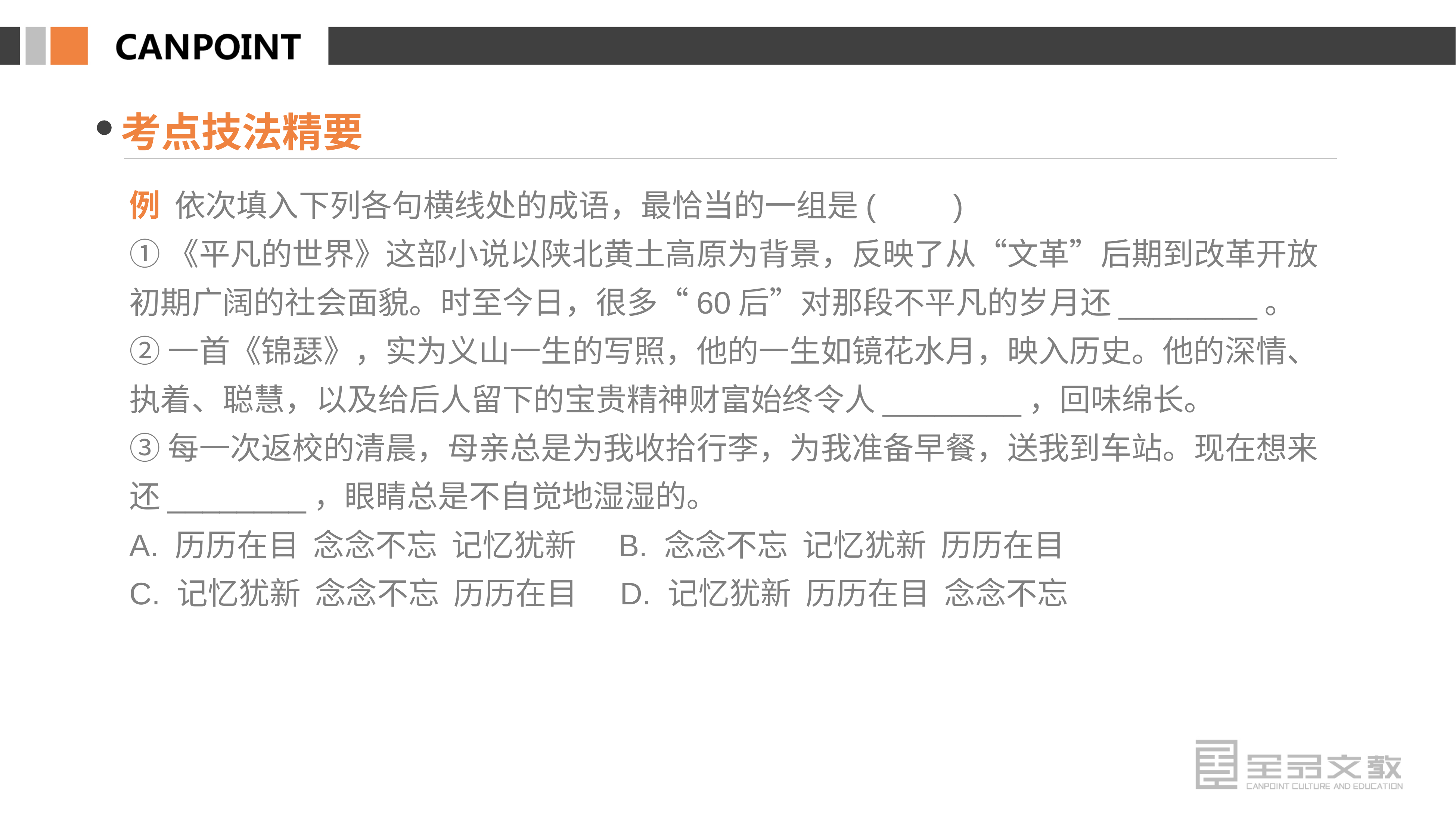

考点技法精要

例  依次填入下列各句横线处的成语，最恰当的一组是(　　)
①《平凡的世界》这部小说以陕北黄土高原为背景，反映了从“文革”后期到改革开放初期广阔的社会面貌。时至今日，很多“60后”对那段不平凡的岁月还________。
②一首《锦瑟》，实为义山一生的写照，他的一生如镜花水月，映入历史。他的深情、执着、聪慧，以及给后人留下的宝贵精神财富始终令人________，回味绵长。
③每一次返校的清晨，母亲总是为我收拾行李，为我准备早餐，送我到车站。现在想来还________，眼睛总是不自觉地湿湿的。
A. 历历在目  念念不忘  记忆犹新     B. 念念不忘  记忆犹新  历历在目
C. 记忆犹新  念念不忘  历历在目     D. 记忆犹新  历历在目  念念不忘